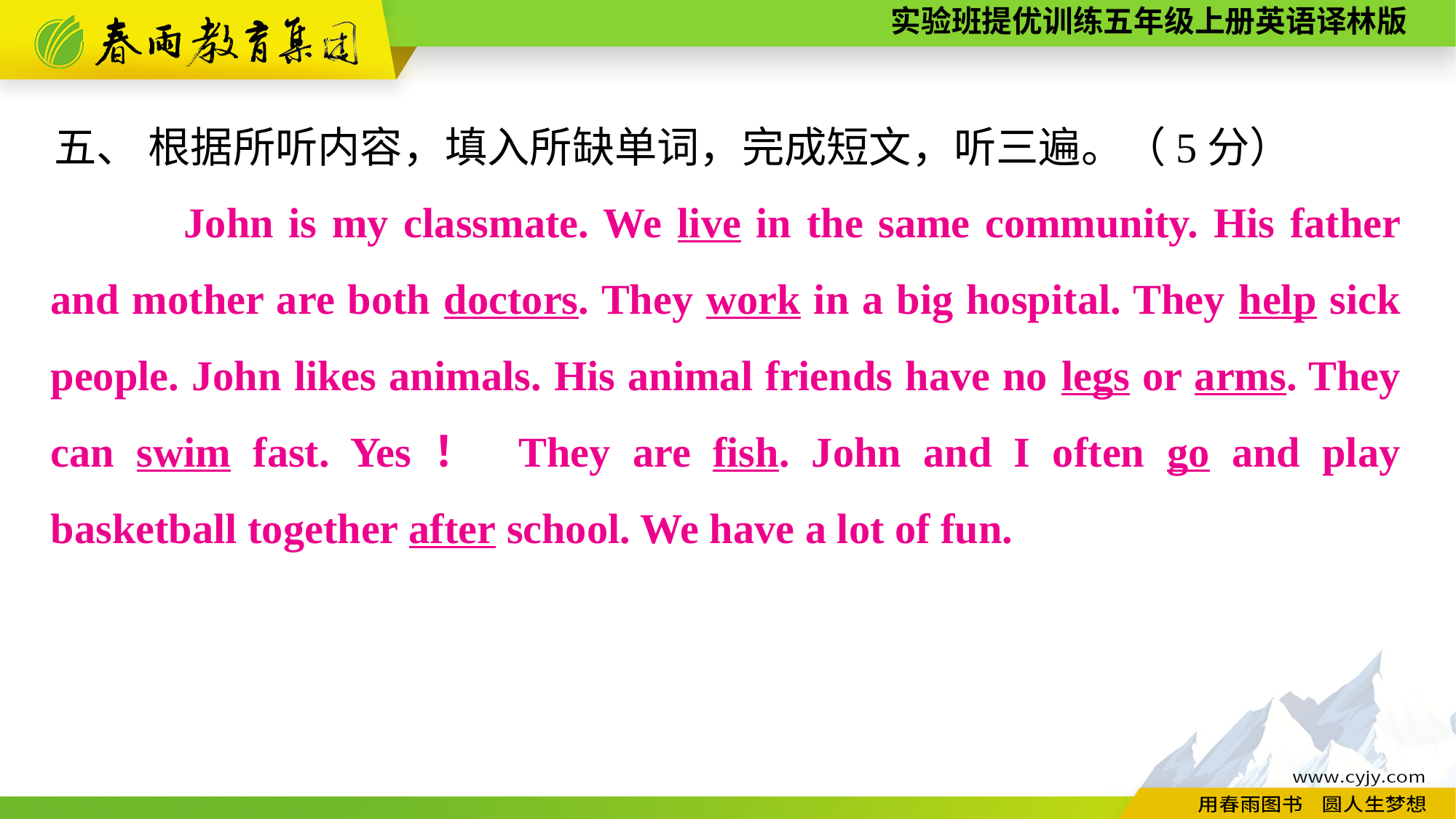

五、 根据所听内容，填入所缺单词，完成短文，听三遍。（5分）
 　　John is my classmate. We live in the same community. His father and mother are both doctors. They work in a big hospital. They help sick people. John likes animals. His animal friends have no legs or arms. They can swim fast. Yes！ They are fish. John and I often go and play basketball together after school. We have a lot of fun.